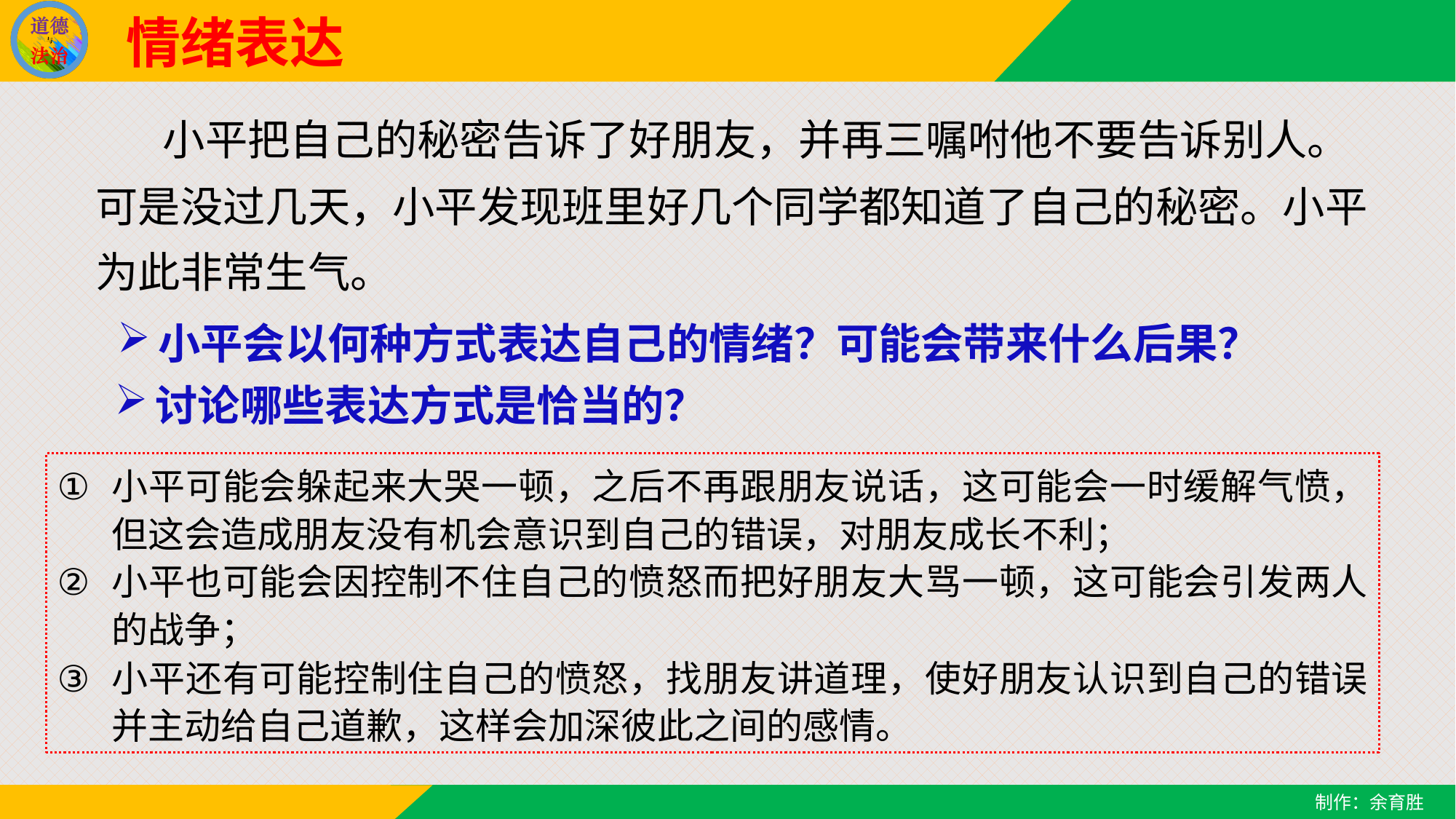

情绪表达
      小平把自己的秘密告诉了好朋友，并再三嘱咐他不要告诉别人。可是没过几天，小平发现班里好几个同学都知道了自己的秘密。小平为此非常生气。
小平会以何种方式表达自己的情绪？可能会带来什么后果？
讨论哪些表达方式是恰当的？
小平可能会躲起来大哭一顿，之后不再跟朋友说话，这可能会一时缓解气愤，但这会造成朋友没有机会意识到自己的错误，对朋友成长不利；
小平也可能会因控制不住自己的愤怒而把好朋友大骂一顿，这可能会引发两人的战争；
小平还有可能控制住自己的愤怒，找朋友讲道理，使好朋友认识到自己的错误并主动给自己道歉，这样会加深彼此之间的感情。